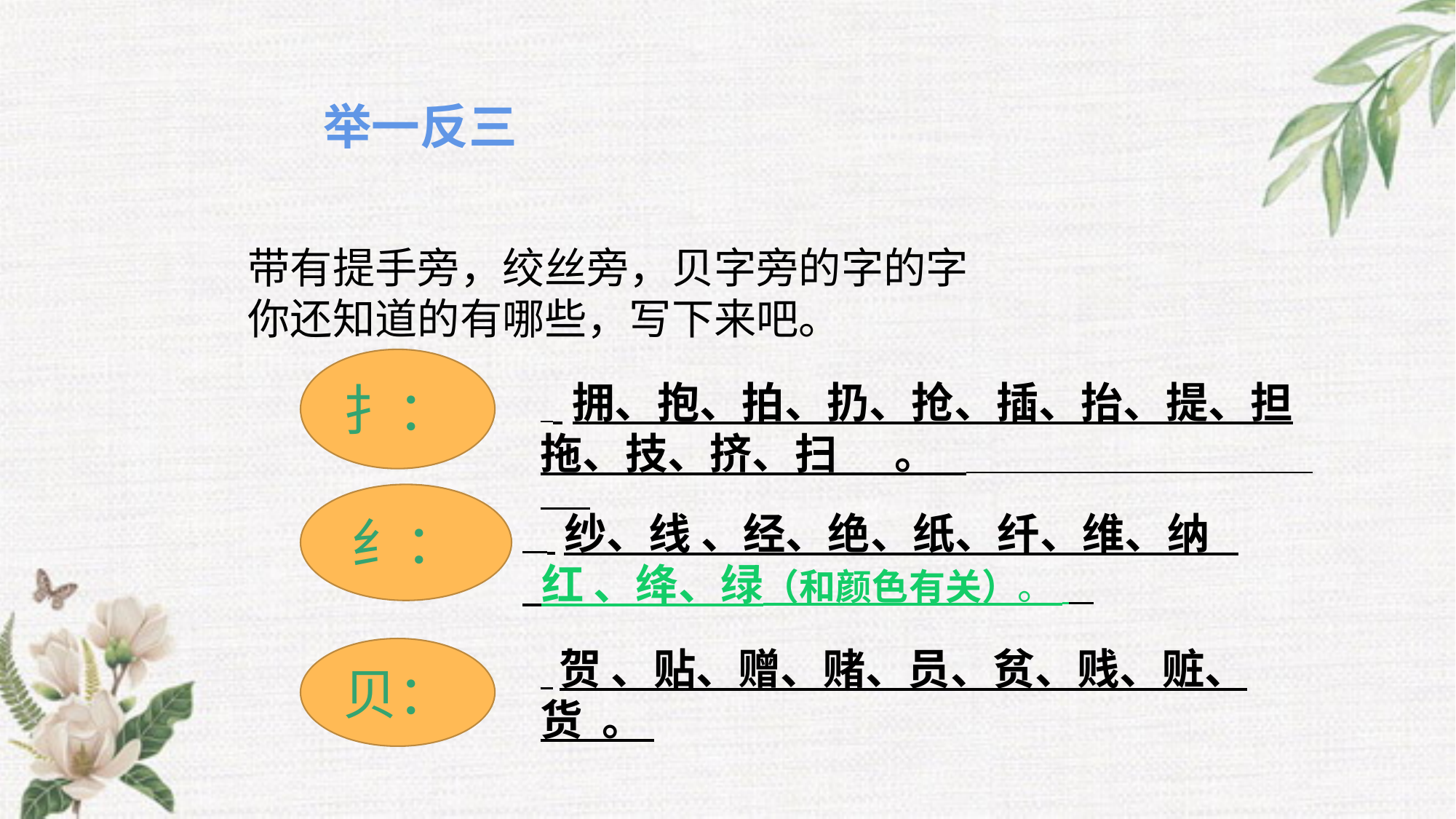

举一反三
带有提手旁，绞丝旁，贝字旁的字的字你还知道的有哪些，写下来吧。
扌：
   拥、抱、拍、扔、抢、插、抬、提、担拖、技、挤、扫      。
纟：
     纱、线 、经、绝、纸、纤、维、纳      红 、绛、绿（和颜色有关）。
  贺 、贴、赠、赌、员、贫、贱、赃、货  。
贝：